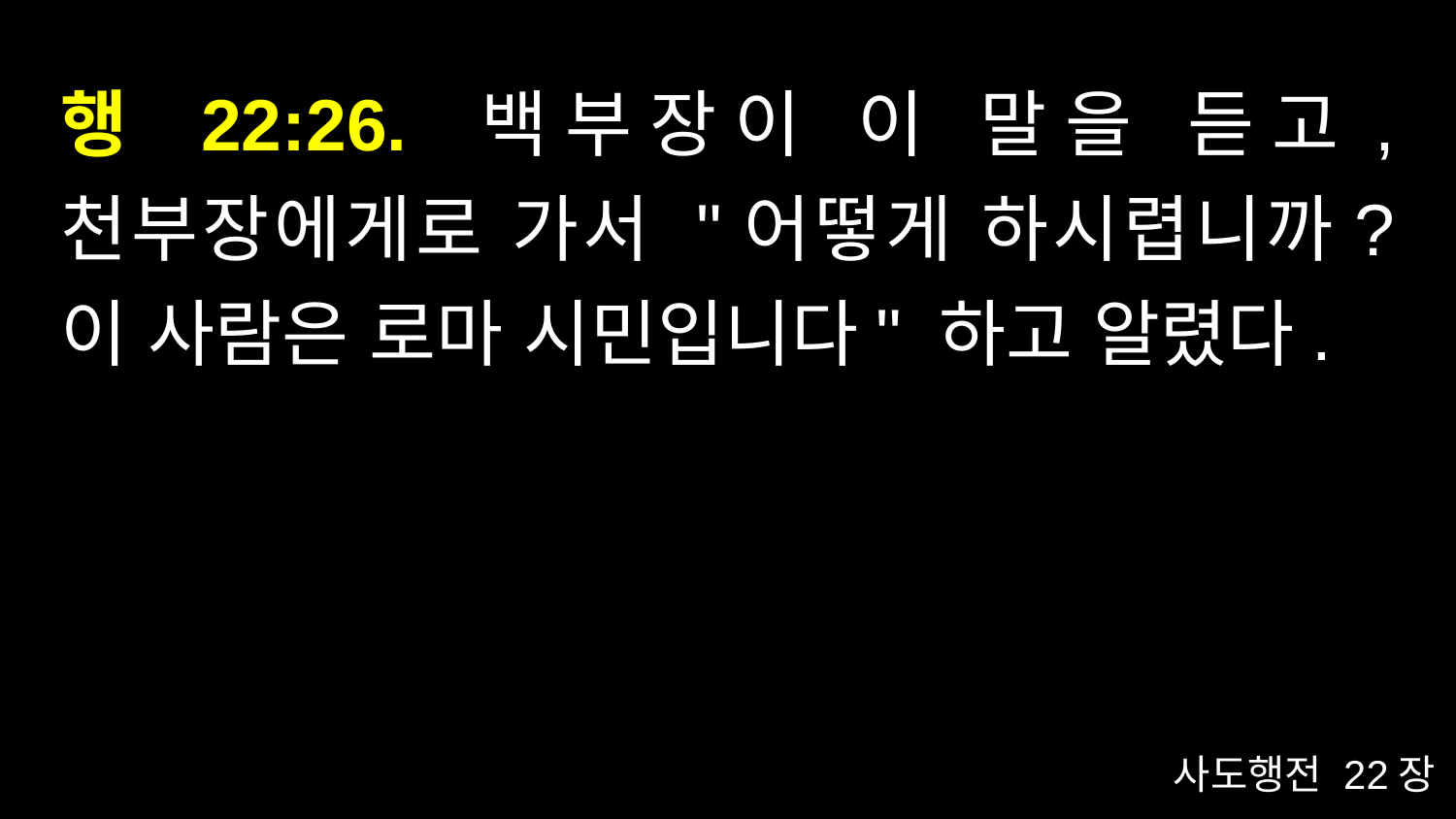

# 행 22:26. 백부장이 이 말을 듣고, 천부장에게로 가서 "어떻게 하시렵니까? 이 사람은 로마 시민입니다" 하고 알렸다.
사도행전 22장